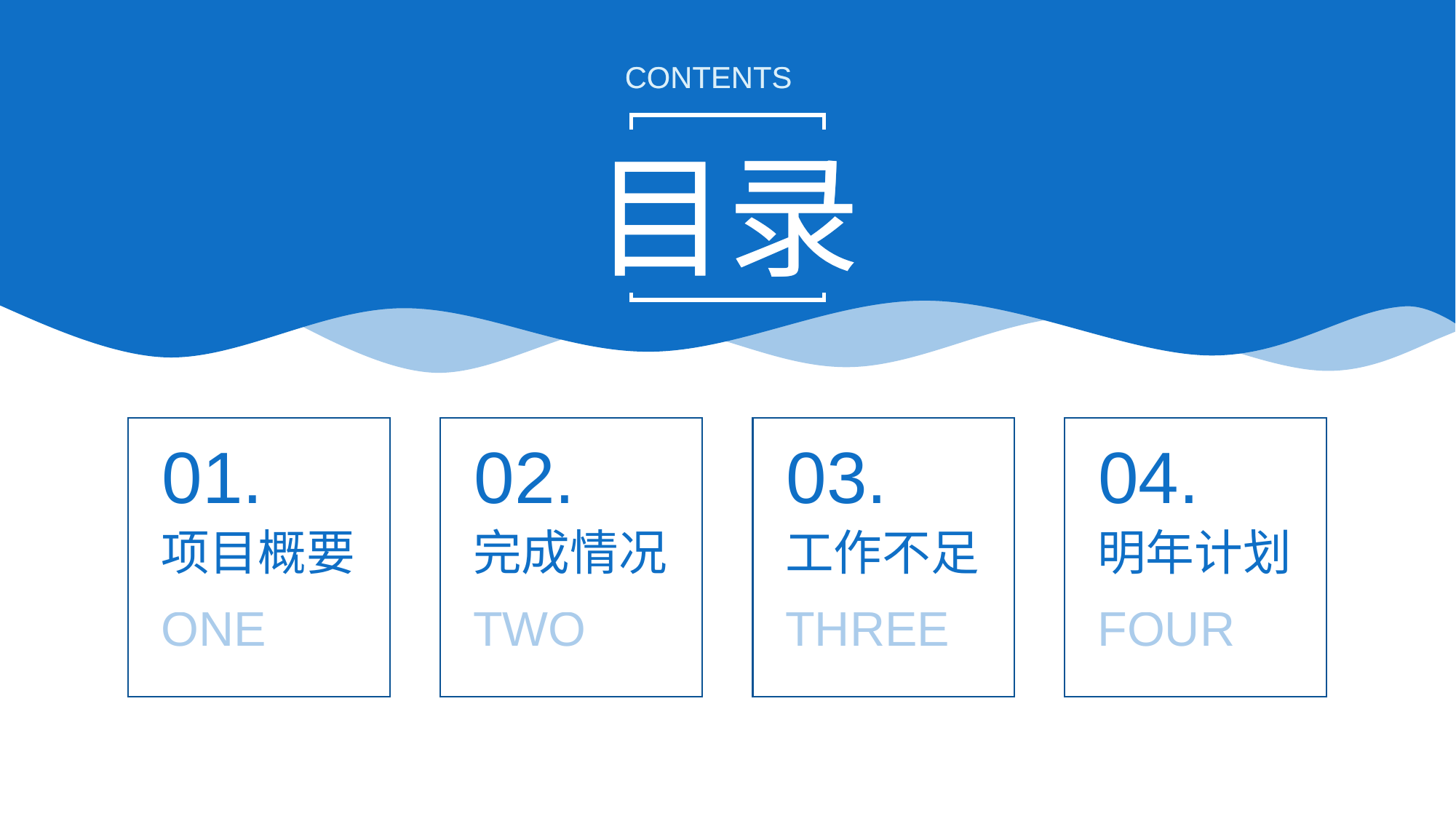

CONTENTS
目录

01.
项目概要
ONE
02.
完成情况
TWO
03.
工作不足
THREE
04.
明年计划
FOUR